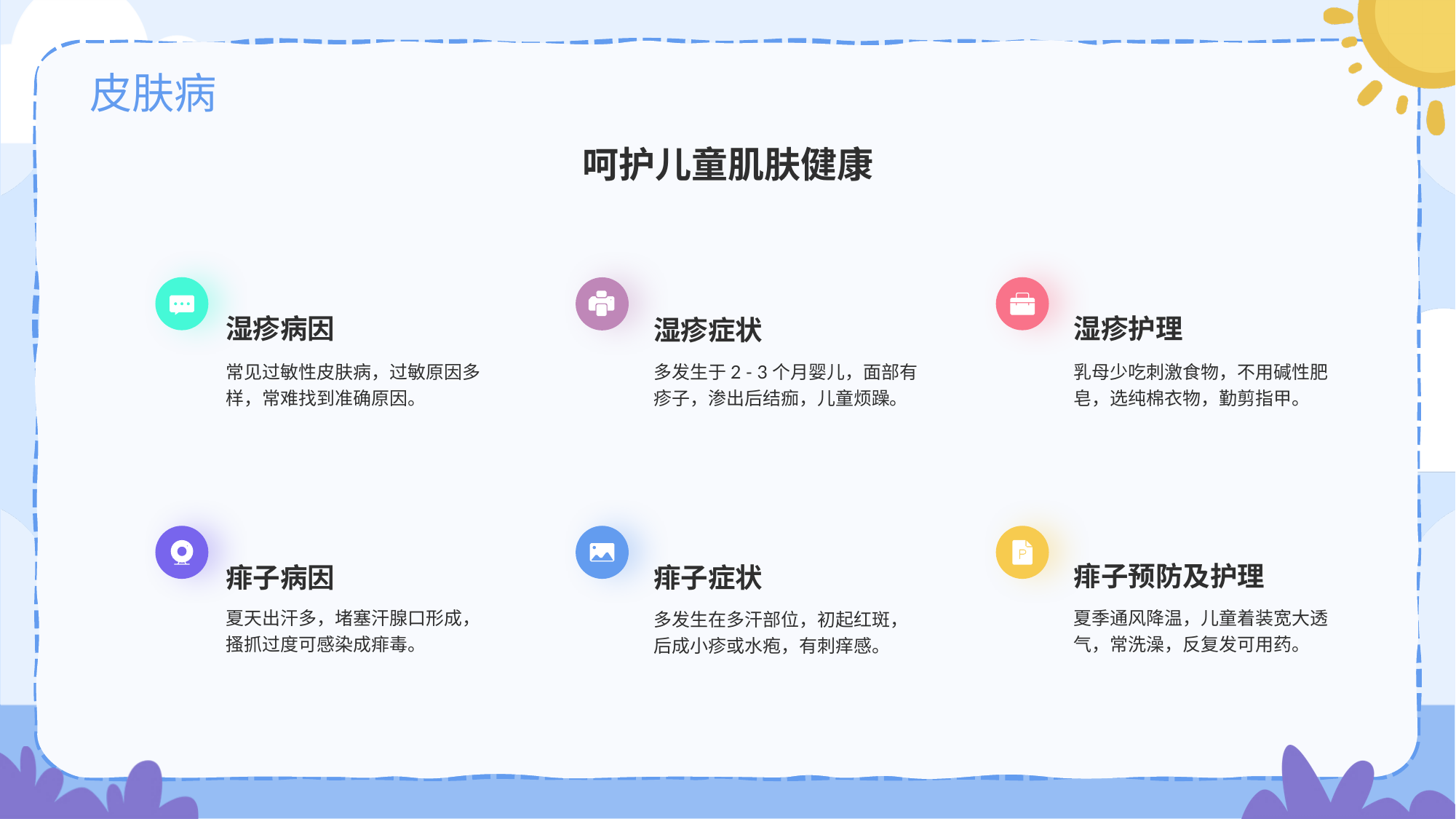

# 皮肤病
呵护儿童肌肤健康

湿疹病因

常见过敏性皮肤病，过敏原因多样，常难找到准确原因。

湿疹护理

乳母少吃刺激食物，不用碱性肥皂，选纯棉衣物，勤剪指甲。

湿疹症状

多发生于2 - 3个月婴儿，面部有疹子，渗出后结痂，儿童烦躁。

痱子病因

夏天出汗多，堵塞汗腺口形成，搔抓过度可感染成痱毒。

痱子症状

多发生在多汗部位，初起红斑，后成小疹或水疱，有刺痒感。

痱子预防及护理

夏季通风降温，儿童着装宽大透气，常洗澡，反复发可用药。